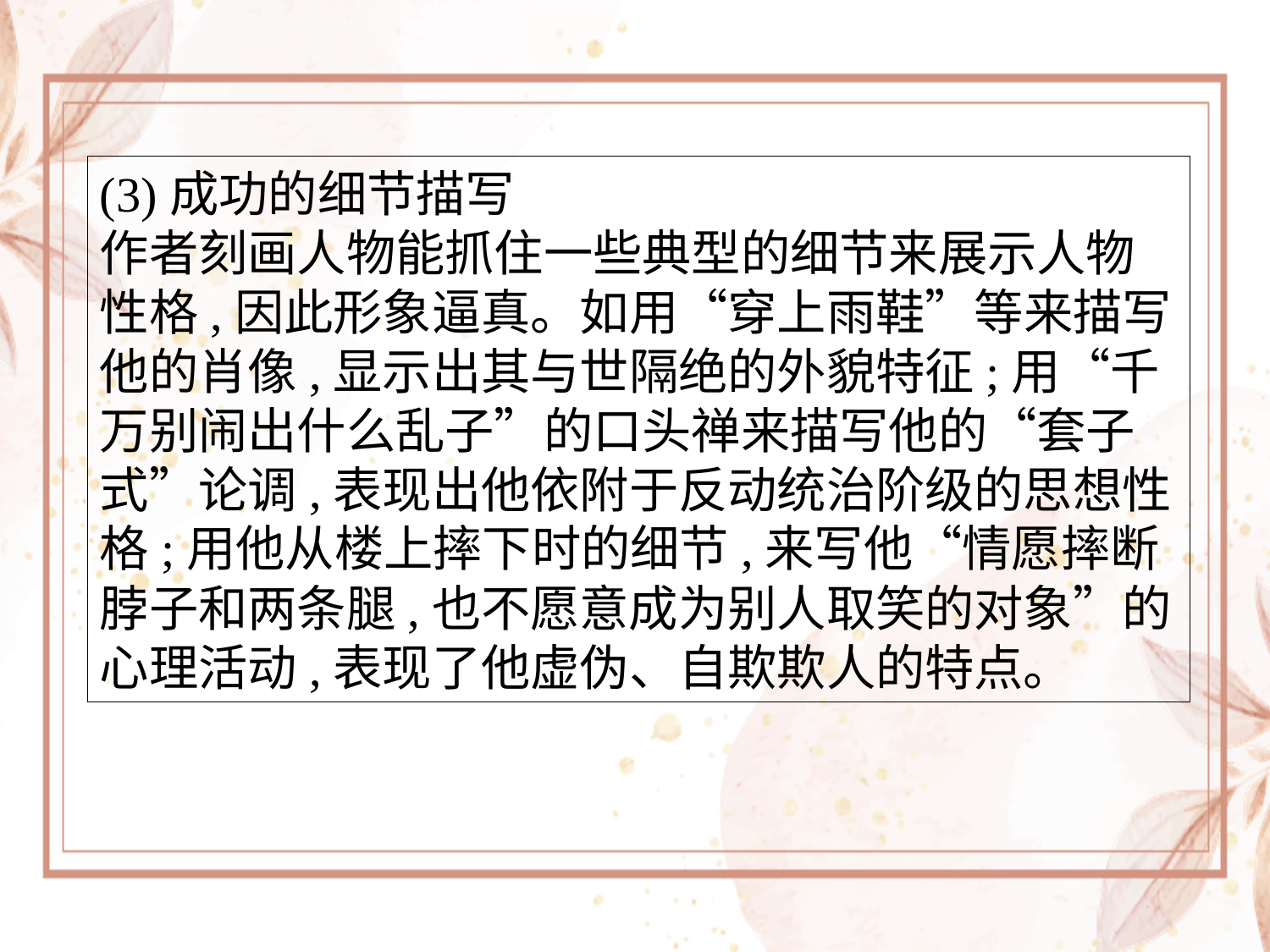

(3)成功的细节描写
作者刻画人物能抓住一些典型的细节来展示人物性格,因此形象逼真。如用“穿上雨鞋”等来描写他的肖像,显示出其与世隔绝的外貌特征;用“千万别闹出什么乱子”的口头禅来描写他的“套子式”论调,表现出他依附于反动统治阶级的思想性格;用他从楼上摔下时的细节,来写他“情愿摔断脖子和两条腿,也不愿意成为别人取笑的对象”的心理活动,表现了他虚伪、自欺欺人的特点。